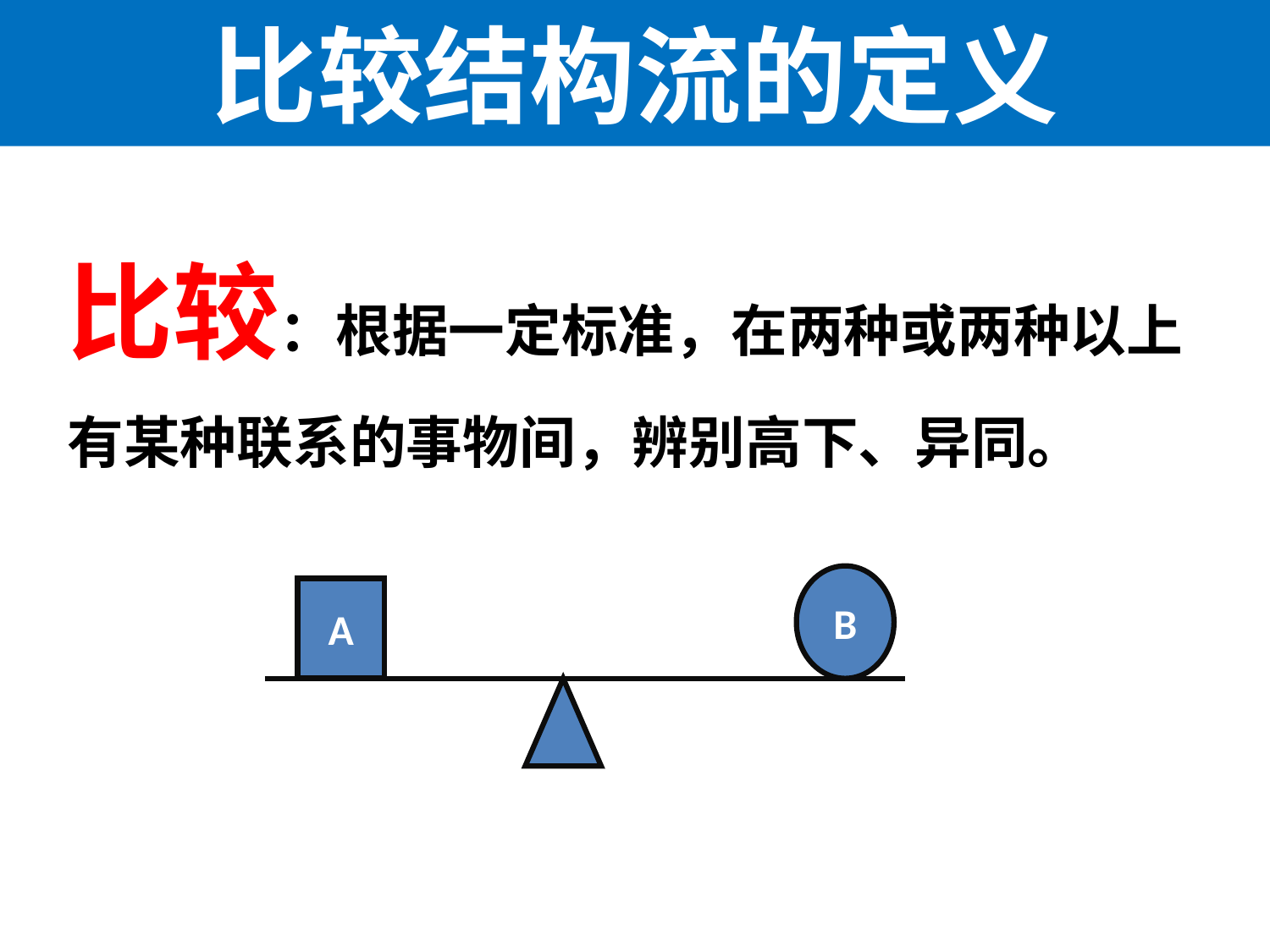

比较结构流的定义
比较：根据一定标准，在两种或两种以上有某种联系的事物间，辨别高下、异同。
B
A

异质对比